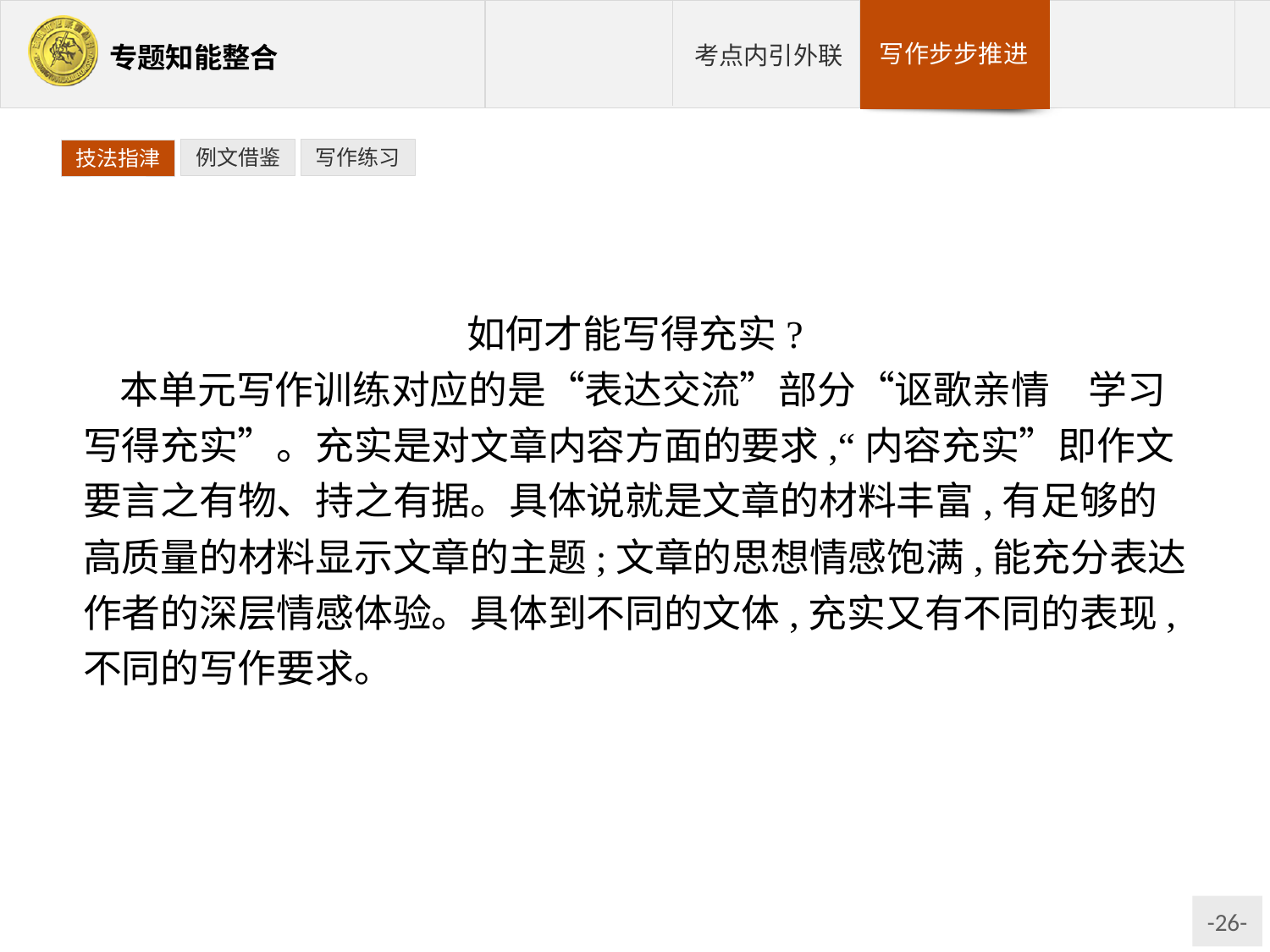

例文借鉴
写作练习
技法指津
如何才能写得充实?
本单元写作训练对应的是“表达交流”部分“讴歌亲情　学习写得充实”。充实是对文章内容方面的要求,“内容充实”即作文要言之有物、持之有据。具体说就是文章的材料丰富,有足够的高质量的材料显示文章的主题;文章的思想情感饱满,能充分表达作者的深层情感体验。具体到不同的文体,充实又有不同的表现,不同的写作要求。